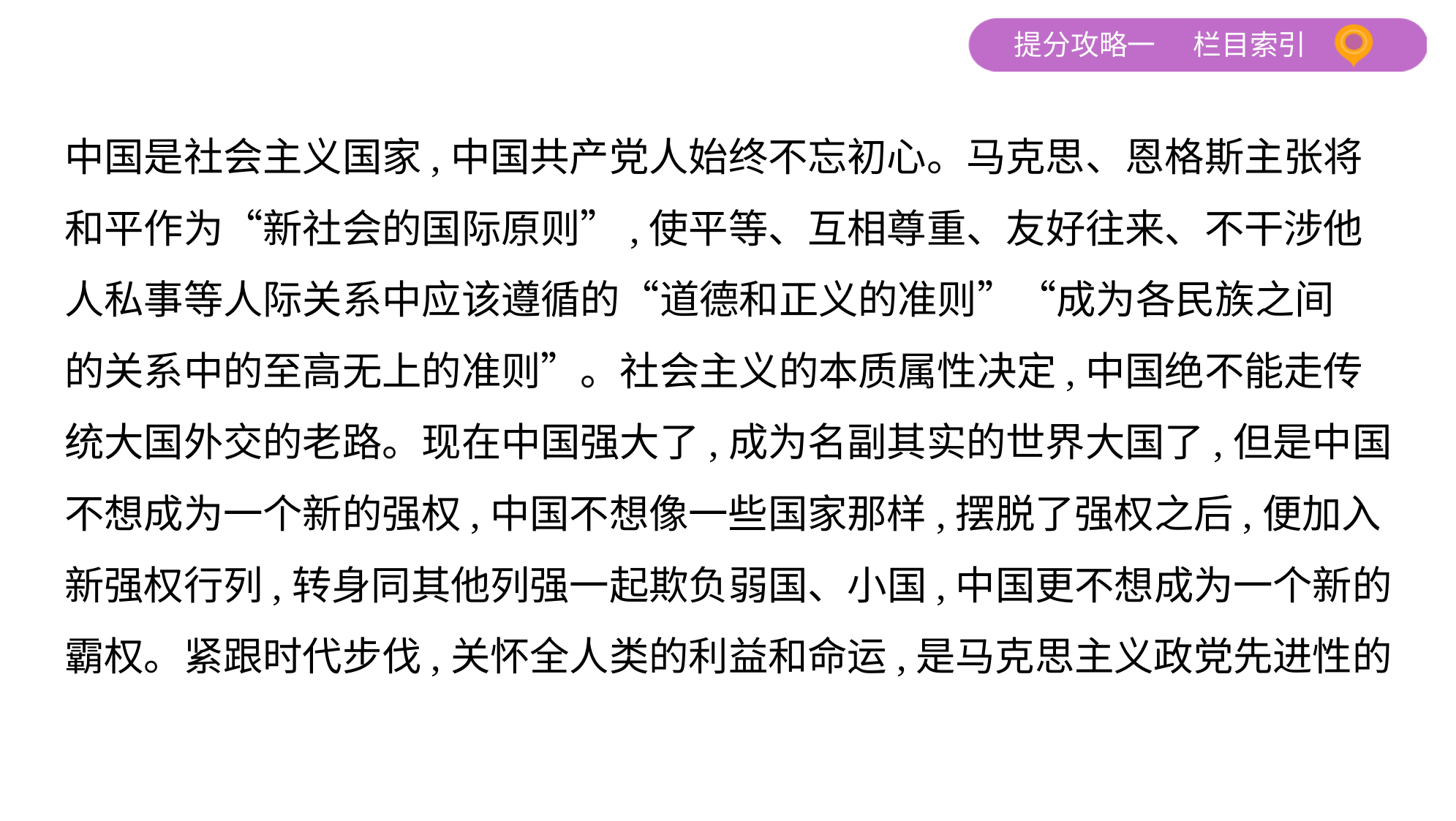

中国是社会主义国家,中国共产党人始终不忘初心。马克思、恩格斯主张将
和平作为“新社会的国际原则”,使平等、互相尊重、友好往来、不干涉他
人私事等人际关系中应该遵循的“道德和正义的准则”“成为各民族之间
的关系中的至高无上的准则”。社会主义的本质属性决定,中国绝不能走传
统大国外交的老路。现在中国强大了,成为名副其实的世界大国了,但是中国
不想成为一个新的强权,中国不想像一些国家那样,摆脱了强权之后,便加入
新强权行列,转身同其他列强一起欺负弱国、小国,中国更不想成为一个新的
霸权。紧跟时代步伐,关怀全人类的利益和命运,是马克思主义政党先进性的